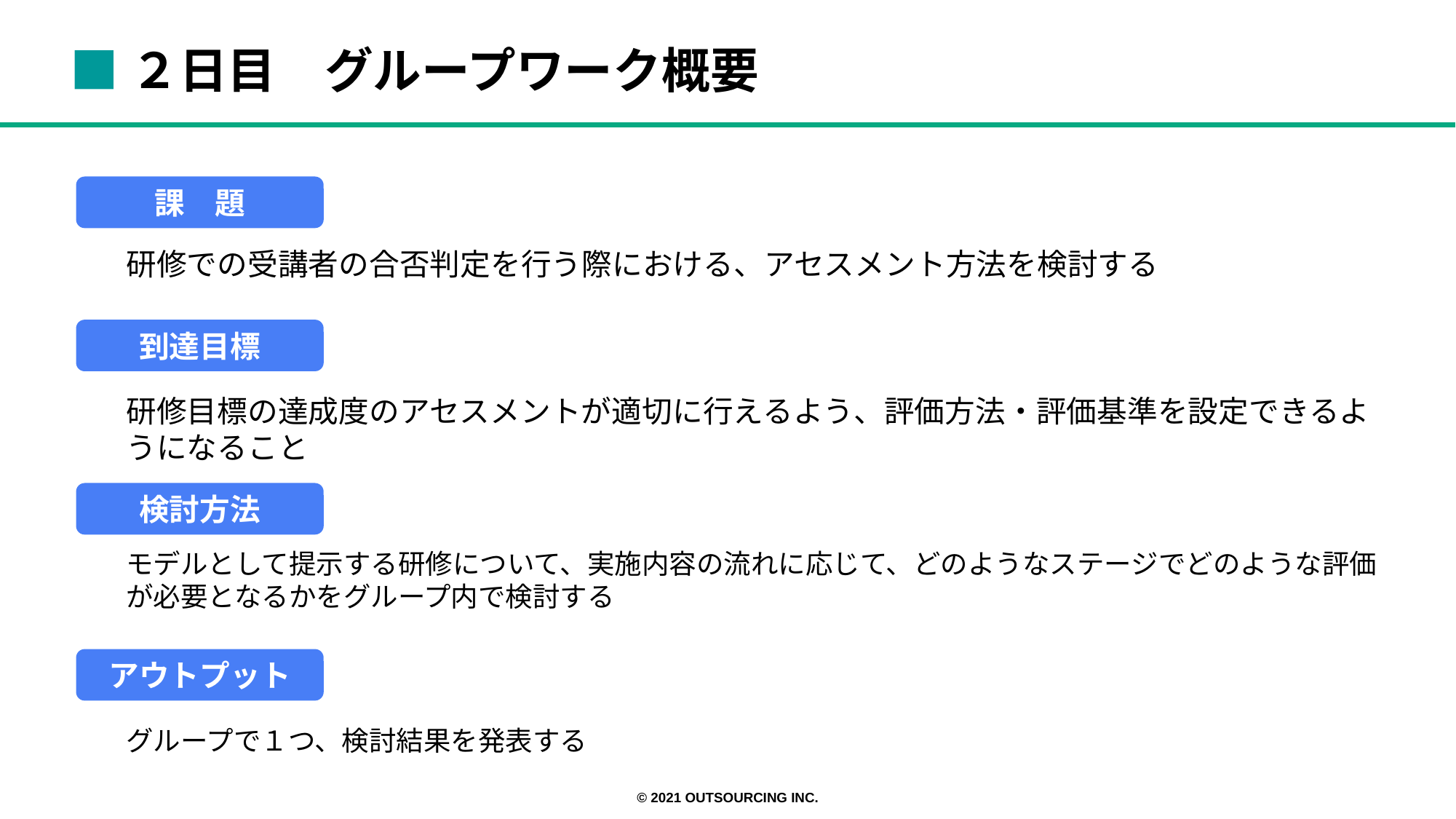

■２日目　グループワーク概要
課　題
研修での受講者の合否判定を行う際における、アセスメント方法を検討する
到達目標
研修目標の達成度のアセスメントが適切に行えるよう、評価方法・評価基準を設定できるようになること
検討方法
モデルとして提示する研修について、実施内容の流れに応じて、どのようなステージでどのような評価が必要となるかをグループ内で検討する
アウトプット
グループで１つ、検討結果を発表する
© 2021 OUTSOURCING Inc.